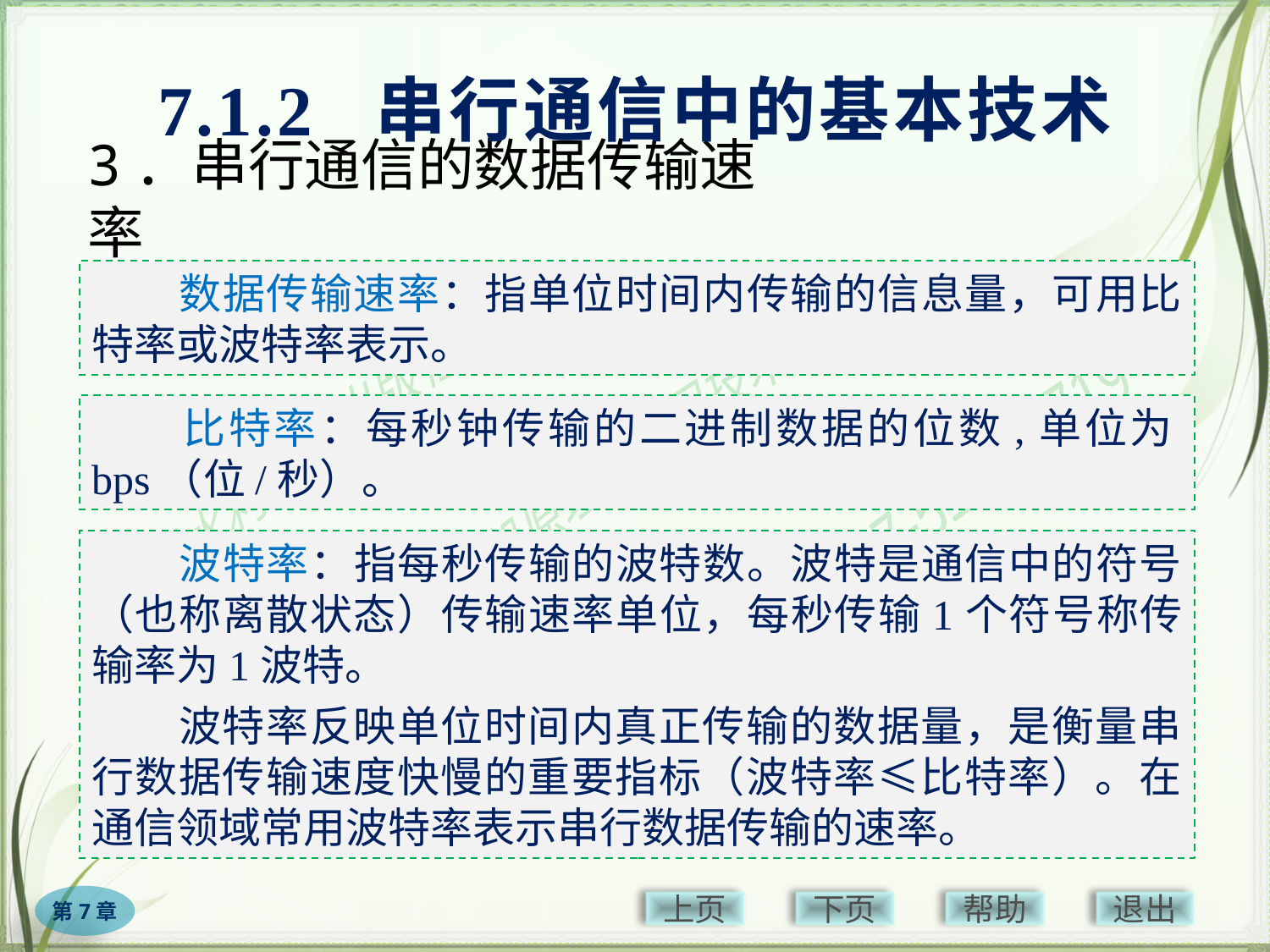

7.1.2  串行通信中的基本技术
# 3．串行通信的数据传输速率
　　数据传输速率：指单位时间内传输的信息量，可用比特率或波特率表示。
　　比特率：每秒钟传输的二进制数据的位数,单位为bps（位/秒）。
　　波特率：指每秒传输的波特数。波特是通信中的符号（也称离散状态）传输速率单位，每秒传输1个符号称传输率为1波特。
　　波特率反映单位时间内真正传输的数据量，是衡量串行数据传输速度快慢的重要指标（波特率≤比特率）。在通信领域常用波特率表示串行数据传输的速率。